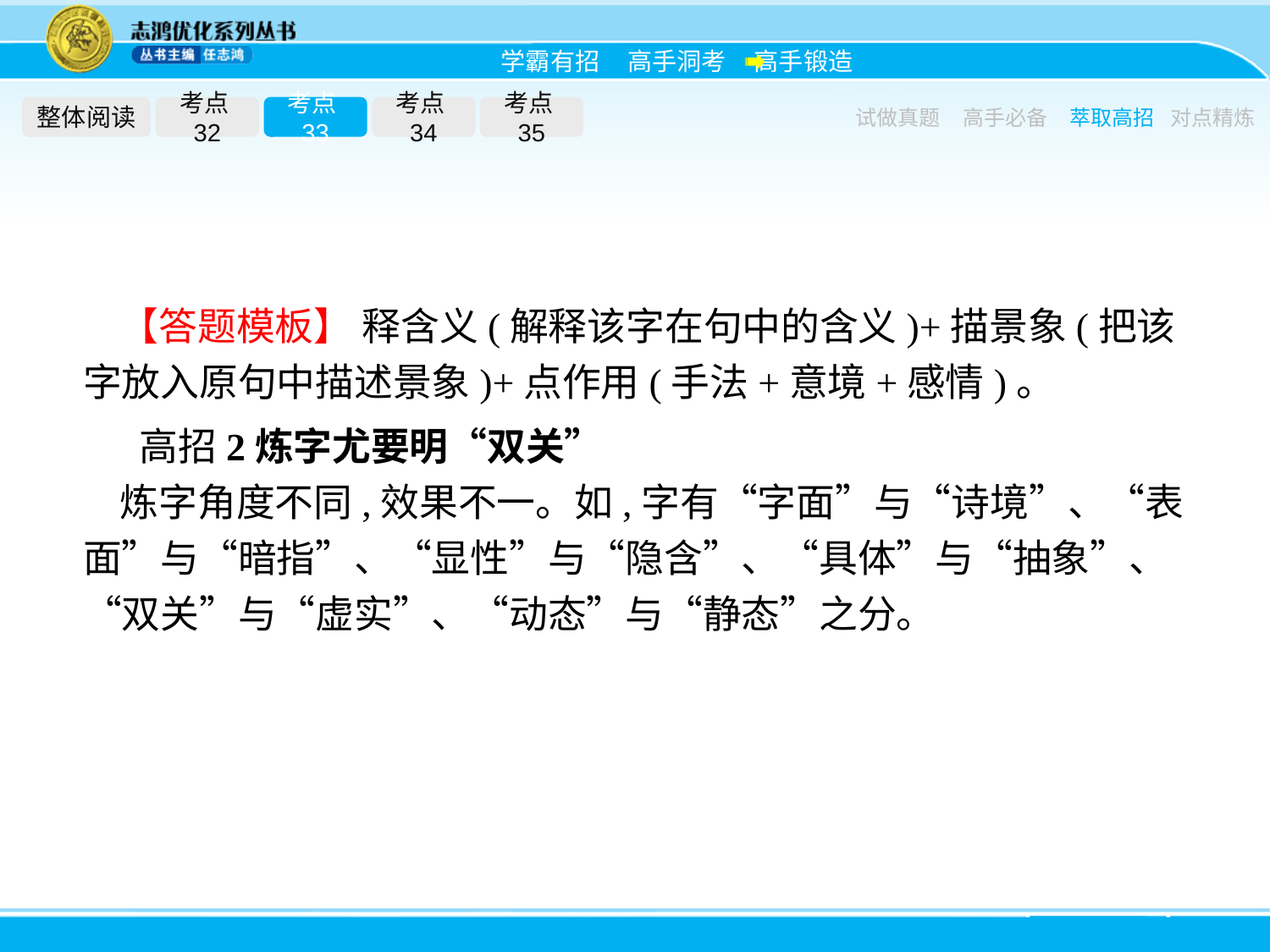

整体阅读
考点32
考点33
考点34
考点35
试做真题
高手必备
萃取高招
对点精炼
【答题模板】 释含义(解释该字在句中的含义)+描景象(把该字放入原句中描述景象)+点作用(手法+意境+感情)。
高招2炼字尤要明“双关”
炼字角度不同,效果不一。如,字有“字面”与“诗境”、“表面”与“暗指”、“显性”与“隐含”、“具体”与“抽象”、“双关”与“虚实”、“动态”与“静态”之分。